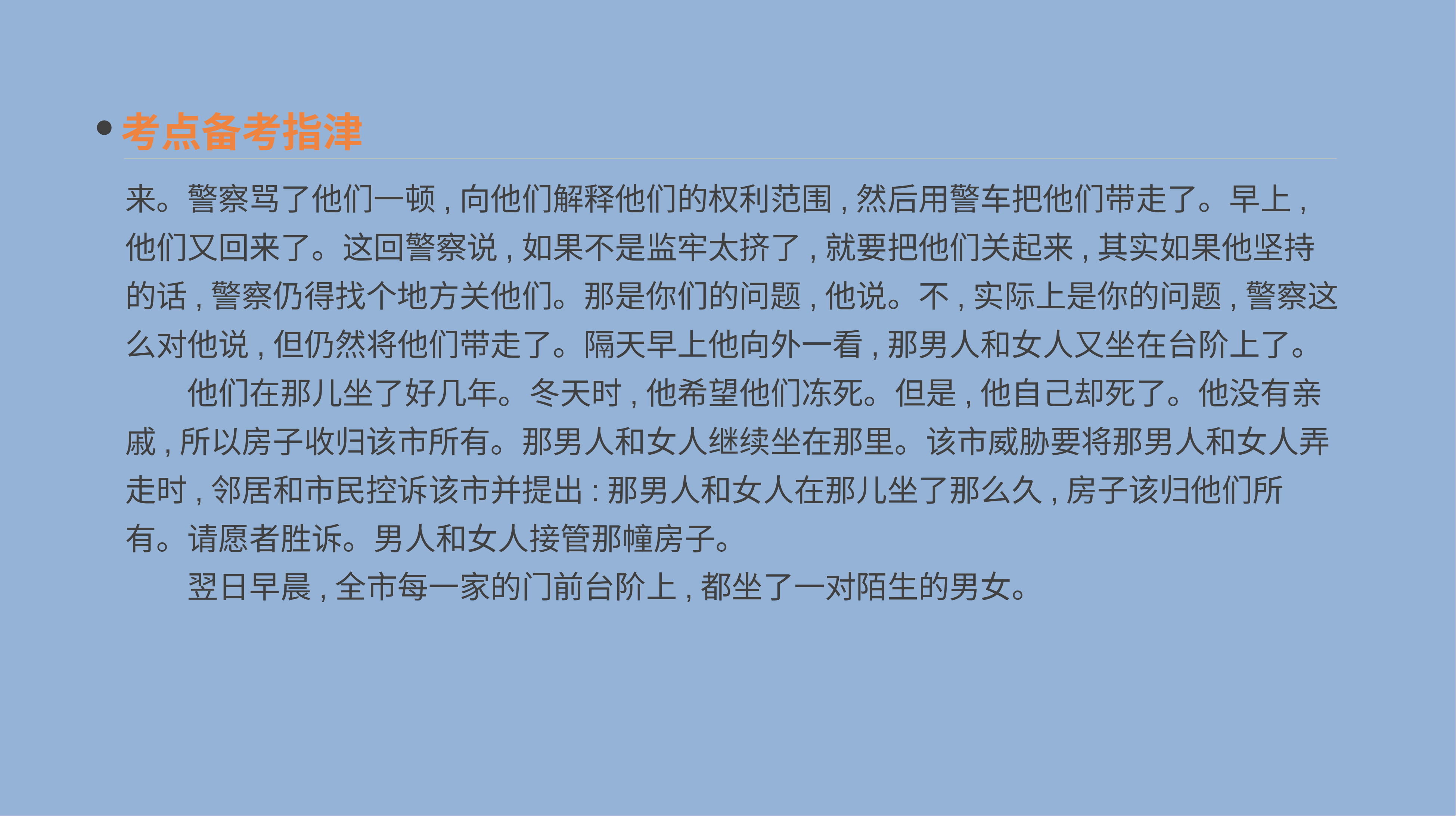

考点备考指津

来。警察骂了他们一顿,向他们解释他们的权利范围,然后用警车把他们带走了。早上,他们又回来了。这回警察说,如果不是监牢太挤了,就要把他们关起来,其实如果他坚持的话,警察仍得找个地方关他们。那是你们的问题,他说。不,实际上是你的问题,警察这么对他说,但仍然将他们带走了。隔天早上他向外一看,那男人和女人又坐在台阶上了。
　　他们在那儿坐了好几年。冬天时,他希望他们冻死。但是,他自己却死了。他没有亲戚,所以房子收归该市所有。那男人和女人继续坐在那里。该市威胁要将那男人和女人弄走时,邻居和市民控诉该市并提出:那男人和女人在那儿坐了那么久,房子该归他们所有。请愿者胜诉。男人和女人接管那幢房子。
　　翌日早晨,全市每一家的门前台阶上,都坐了一对陌生的男女。